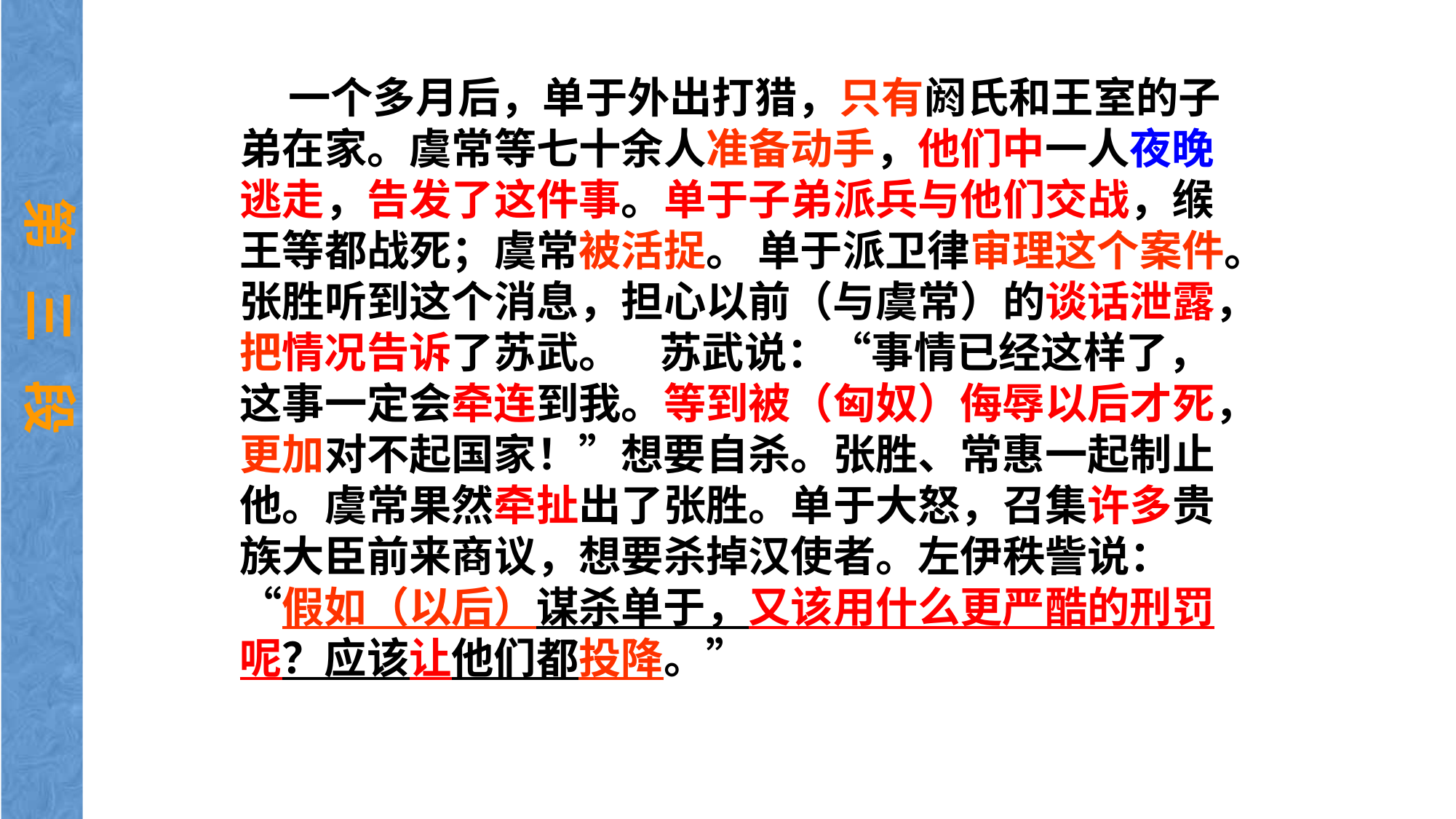

一个多月后，单于外出打猎，只有阏氏和王室的子弟在家。虞常等七十余人准备动手，他们中一人夜晚逃走，告发了这件事。单于子弟派兵与他们交战，缑王等都战死；虞常被活捉。 单于派卫律审理这个案件。张胜听到这个消息，担心以前（与虞常）的谈话泄露，把情况告诉了苏武。    苏武说：“事情已经这样了，这事一定会牵连到我。等到被（匈奴）侮辱以后才死，更加对不起国家！”想要自杀。张胜、常惠一起制止他。虞常果然牵扯出了张胜。单于大怒，召集许多贵族大臣前来商议，想要杀掉汉使者。左伊秩訾说：“假如（以后）谋杀单于，又该用什么更严酷的刑罚呢？应该让他们都投降。”
第   三   段